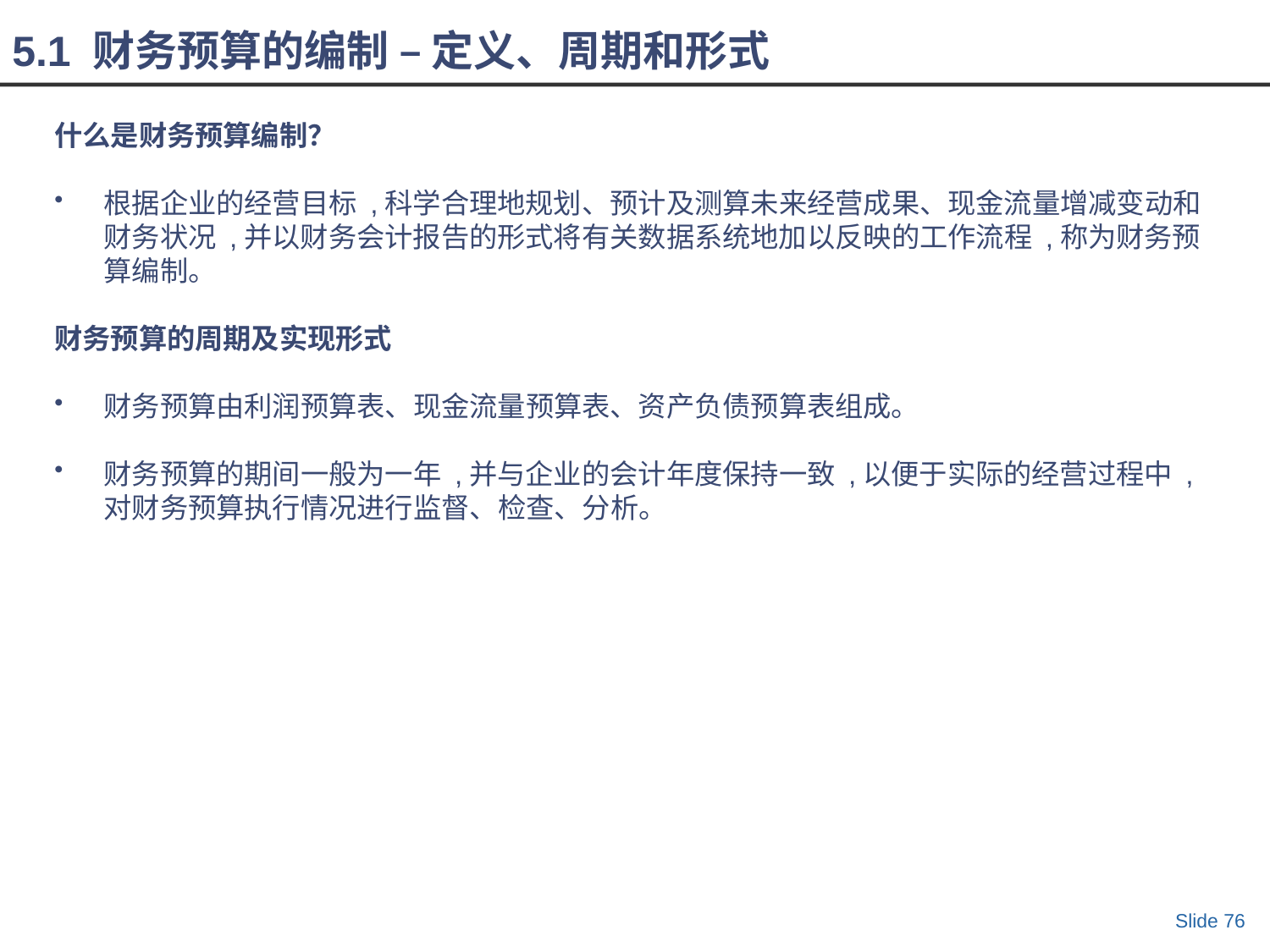

5.1 财务预算的编制 – 定义、周期和形式

什么是财务预算编制？

根据企业的经营目标 ,科学合理地规划、预计及测算未来经营成果、现金流量增减变动和财务状况 ,并以财务会计报告的形式将有关数据系统地加以反映的工作流程 ,称为财务预算编制。

财务预算的周期及实现形式

财务预算由利润预算表、现金流量预算表、资产负债预算表组成。

财务预算的期间一般为一年 ,并与企业的会计年度保持一致 ,以便于实际的经营过程中 ,对财务预算执行情况进行监督、检查、分析。

Slide 76